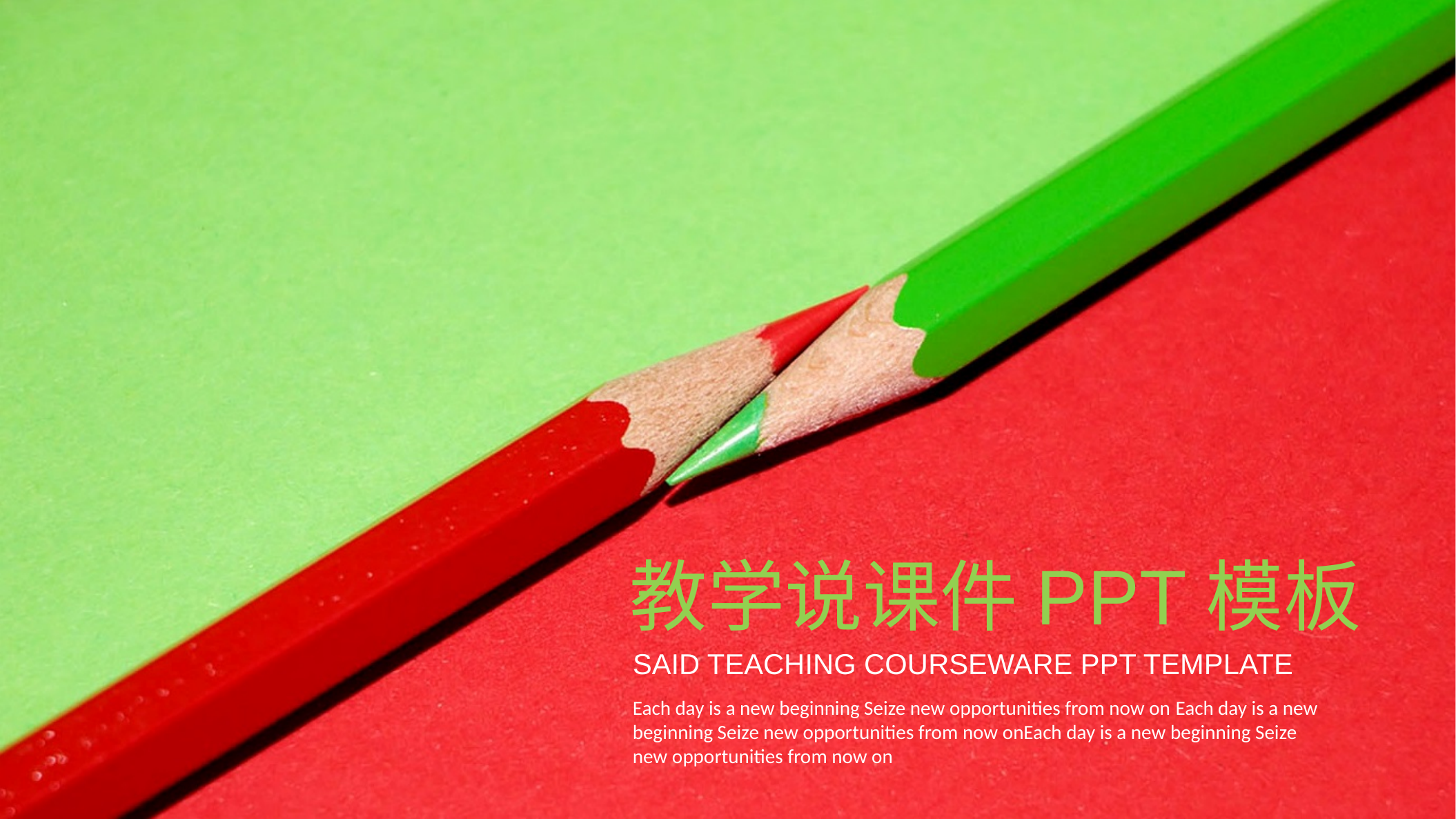

教学说课件PPT模板
SAID TEACHING COURSEWARE PPT TEMPLATE
Each day is a new beginning Seize new opportunities from now on Each day is a new beginning Seize new opportunities from now onEach day is a new beginning Seize new opportunities from now on